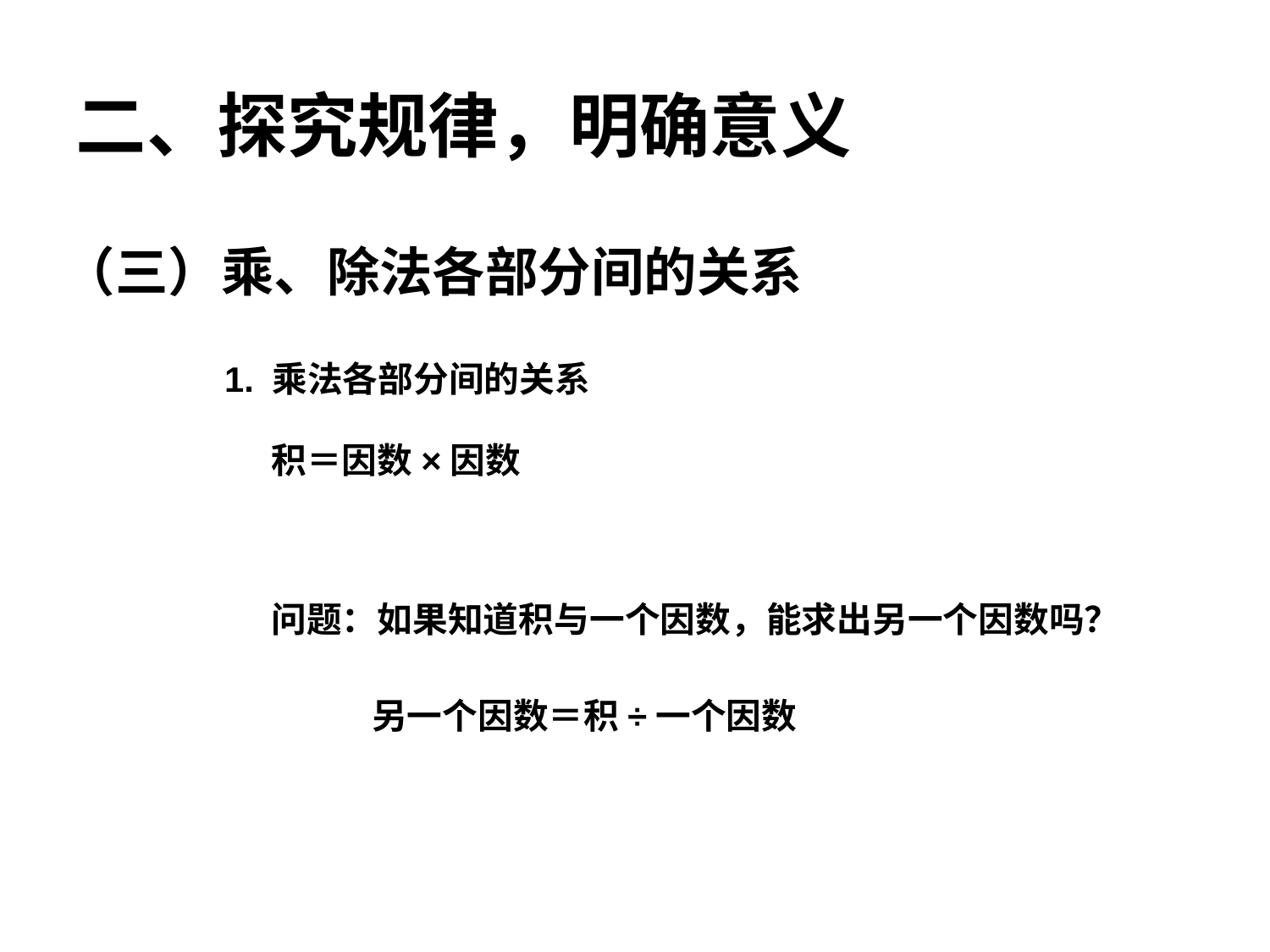

二、探究规律，明确意义
（三）乘、除法各部分间的关系
1. 乘法各部分间的关系
积＝因数×因数
问题：如果知道积与一个因数，能求出另一个因数吗？
另一个因数＝积÷一个因数